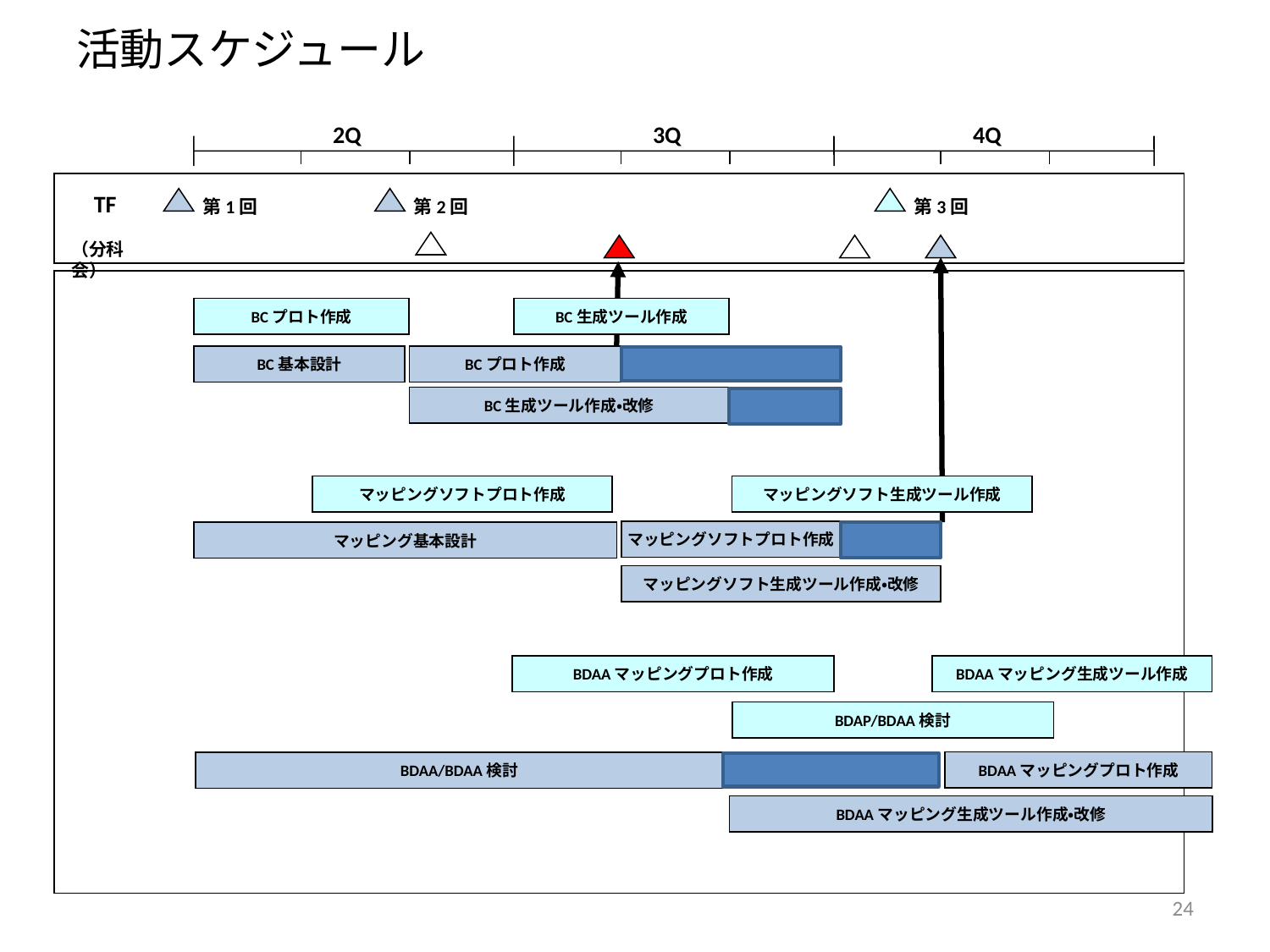

# 活動スケジュール
2Q
3Q
4Q

TF

第1回

第2回

第3回
（分科会）

BCプロト作成
BC生成ツール作成
BC基本設計
BCプロト作成

BC生成ツール作成・改修

マッピングソフトプロト作成
マッピングソフト生成ツール作成
マッピングソフトプロト作成

マッピング基本設計
マッピングソフト生成ツール作成・改修
BDAAマッピングプロト作成
BDAAマッピング生成ツール作成
BDAP/BDAA検討
BDAAマッピングプロト作成
BDAA/BDAA検討

BDAAマッピング生成ツール作成・改修
24